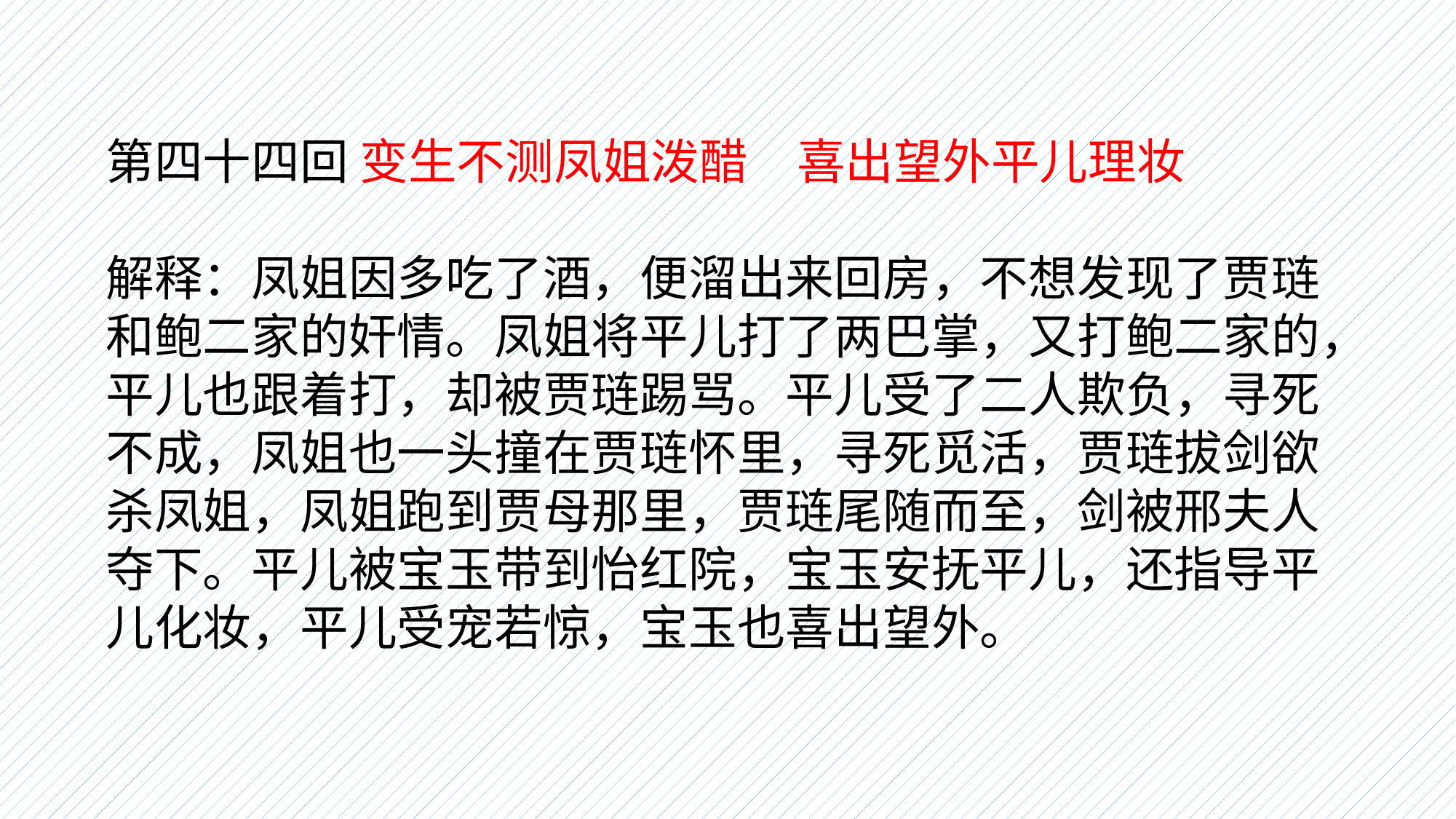

第四十四回 变生不测凤姐泼醋　喜出望外平儿理妆

解释：凤姐因多吃了酒，便溜出来回房，不想发现了贾琏和鲍二家的奸情。凤姐将平儿打了两巴掌，又打鲍二家的，平儿也跟着打，却被贾琏踢骂。平儿受了二人欺负，寻死不成，凤姐也一头撞在贾琏怀里，寻死觅活，贾琏拔剑欲杀凤姐，凤姐跑到贾母那里，贾琏尾随而至，剑被邢夫人夺下。平儿被宝玉带到怡红院，宝玉安抚平儿，还指导平儿化妆，平儿受宠若惊，宝玉也喜出望外。